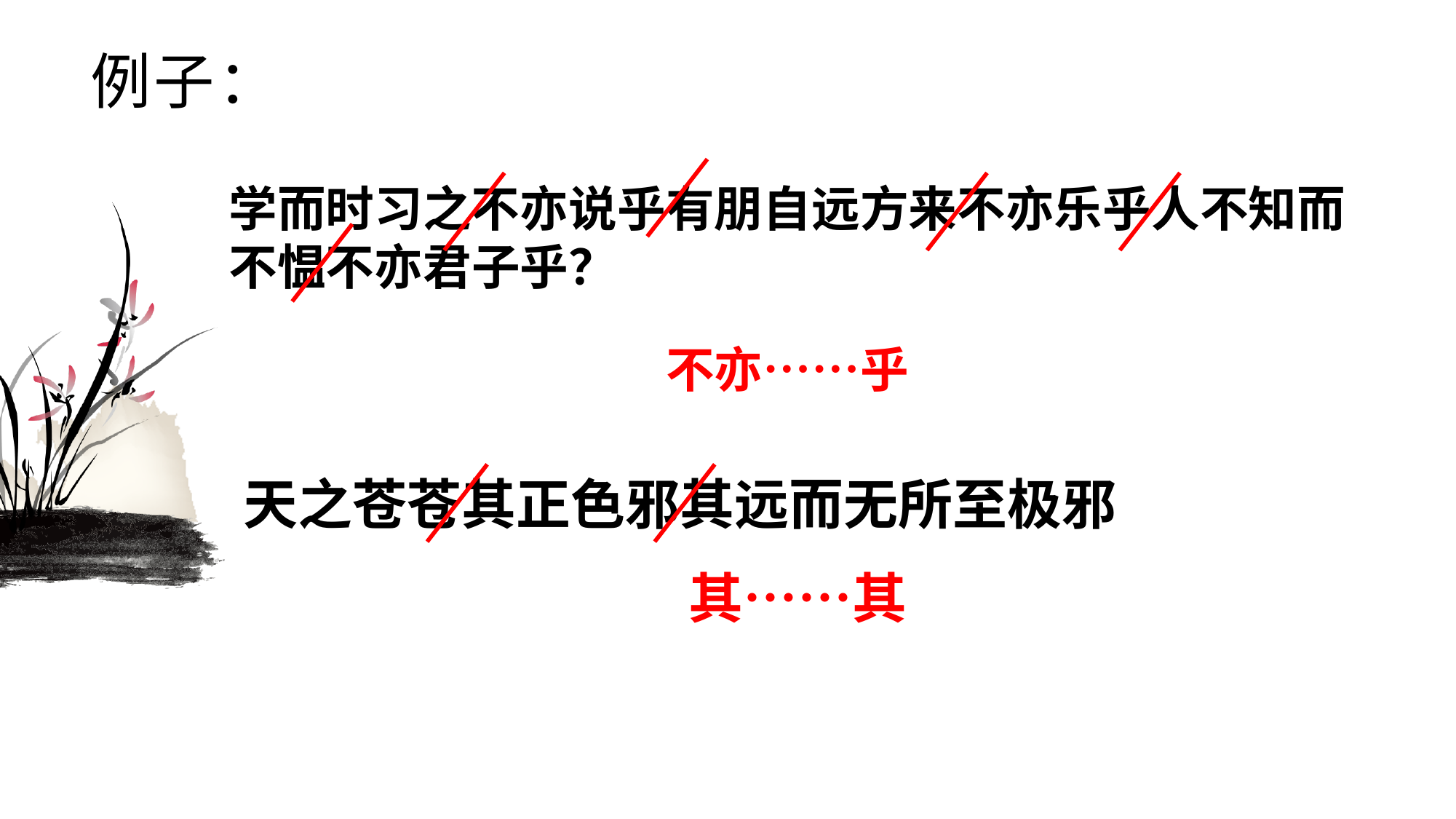

# 例子：

学而时习之不亦说乎有朋自远方来不亦乐乎人不知而
不愠不亦君子乎？

不亦……乎

天之苍苍其正色邪其远而无所至极邪
其……其